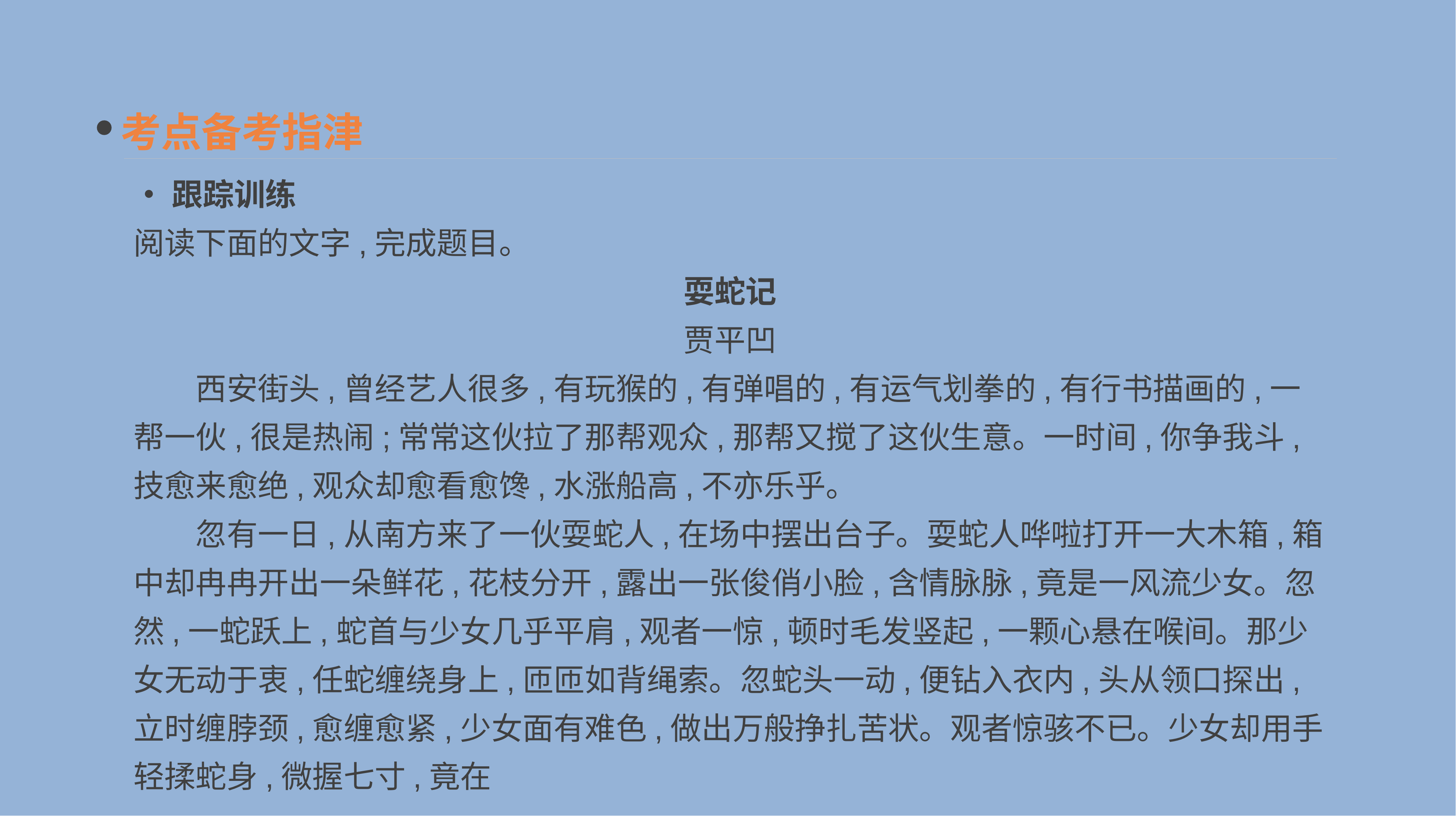

考点备考指津

•跟踪训练
阅读下面的文字,完成题目。
耍蛇记
贾平凹
　　西安街头,曾经艺人很多,有玩猴的,有弹唱的,有运气划拳的,有行书描画的,一帮一伙,很是热闹;常常这伙拉了那帮观众,那帮又搅了这伙生意。一时间,你争我斗,技愈来愈绝,观众却愈看愈馋,水涨船高,不亦乐乎。
　　忽有一日,从南方来了一伙耍蛇人,在场中摆出台子。耍蛇人哗啦打开一大木箱,箱中却冉冉开出一朵鲜花,花枝分开,露出一张俊俏小脸,含情脉脉,竟是一风流少女。忽然,一蛇跃上,蛇首与少女几乎平肩,观者一惊,顿时毛发竖起,一颗心悬在喉间。那少女无动于衷,任蛇缠绕身上,匝匝如背绳索。忽蛇头一动,便钻入衣内,头从领口探出,立时缠脖颈,愈缠愈紧,少女面有难色,做出万般挣扎苦状。观者惊骇不已。少女却用手轻揉蛇身,微握七寸,竟在